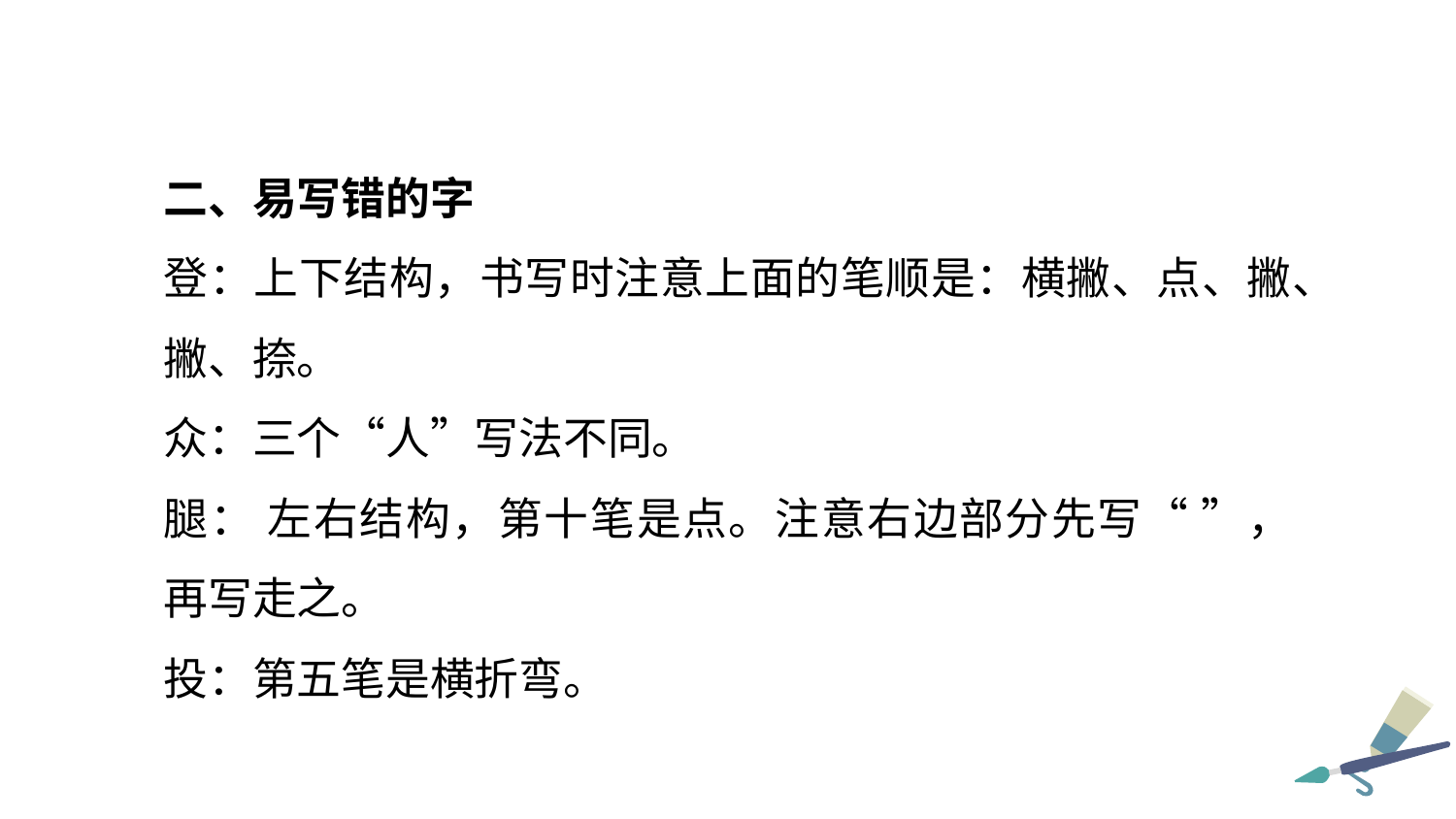

二、易写错的字
登：上下结构，书写时注意上面的笔顺是：横撇、点、撇、撇、捺。
众：三个“人”写法不同。
腿： 左右结构，第十笔是点。注意右边部分先写“ ”，再写走之。
投：第五笔是横折弯。